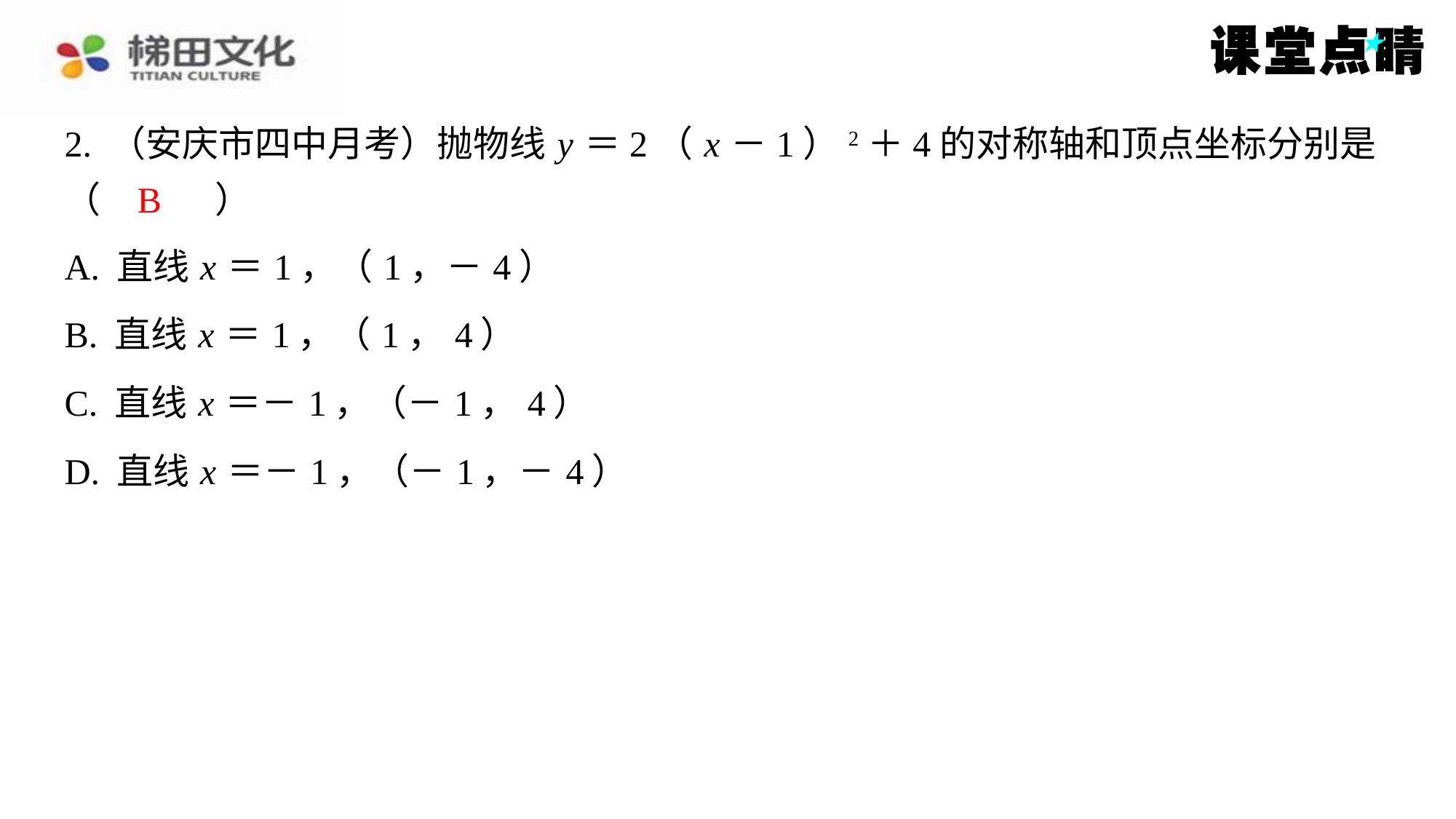

2. （安庆市四中月考）抛物线 y ＝2（ x －1）2＋4的对称轴和顶点坐标分别是（　B　）
B
| A. 直线 x ＝1，（1，－4） |
| --- |
| B. 直线 x ＝1，（1，4） |
| C. 直线 x ＝－1，（－1，4） |
| D. 直线 x ＝－1，（－1，－4） |